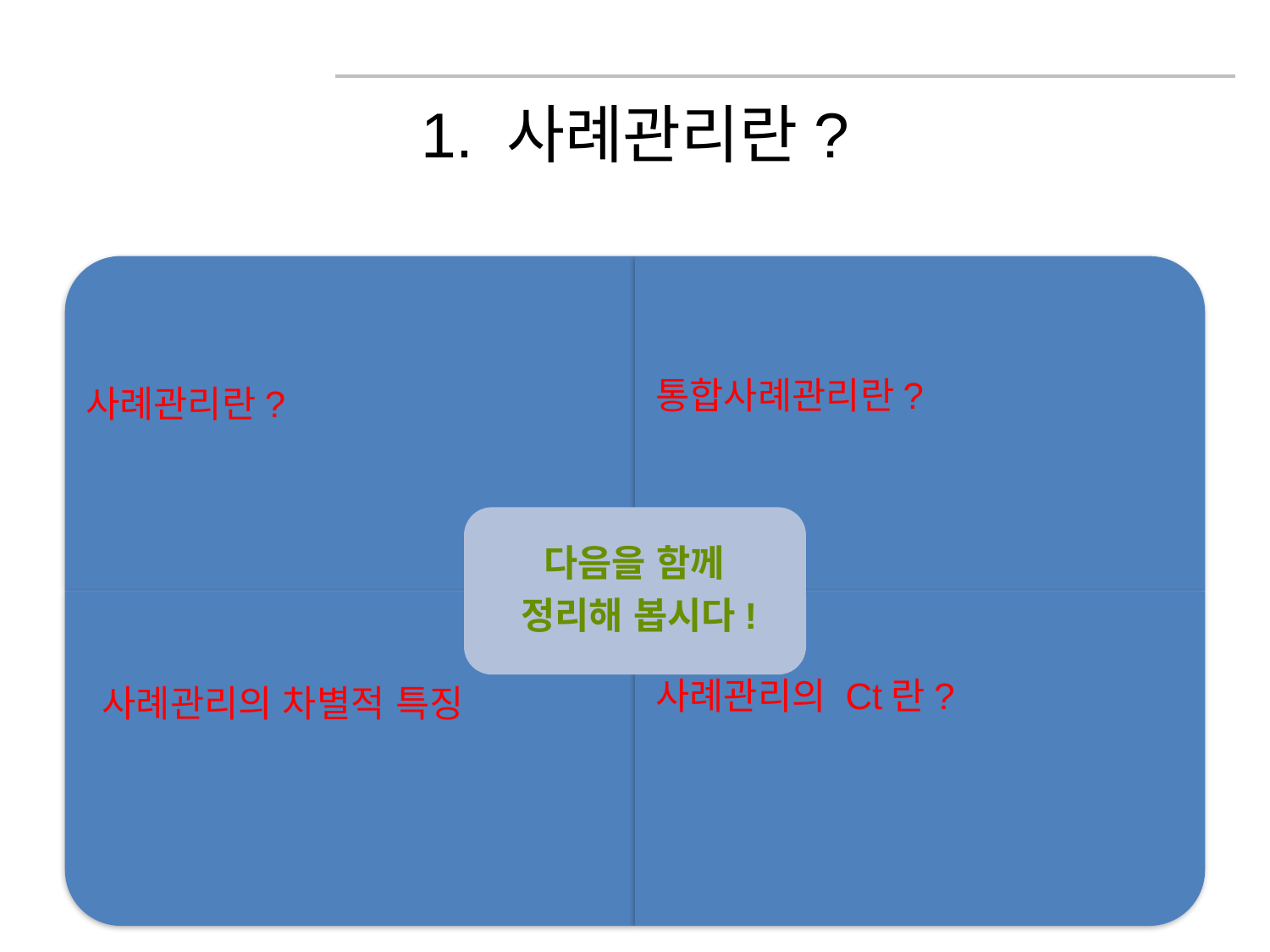

# 1. 사례관리란?
사례관리란?

통합사례관리란?

사례관리의 차별적 특징

사례관리의 Ct란?

다음을 함께
정리해 봅시다!